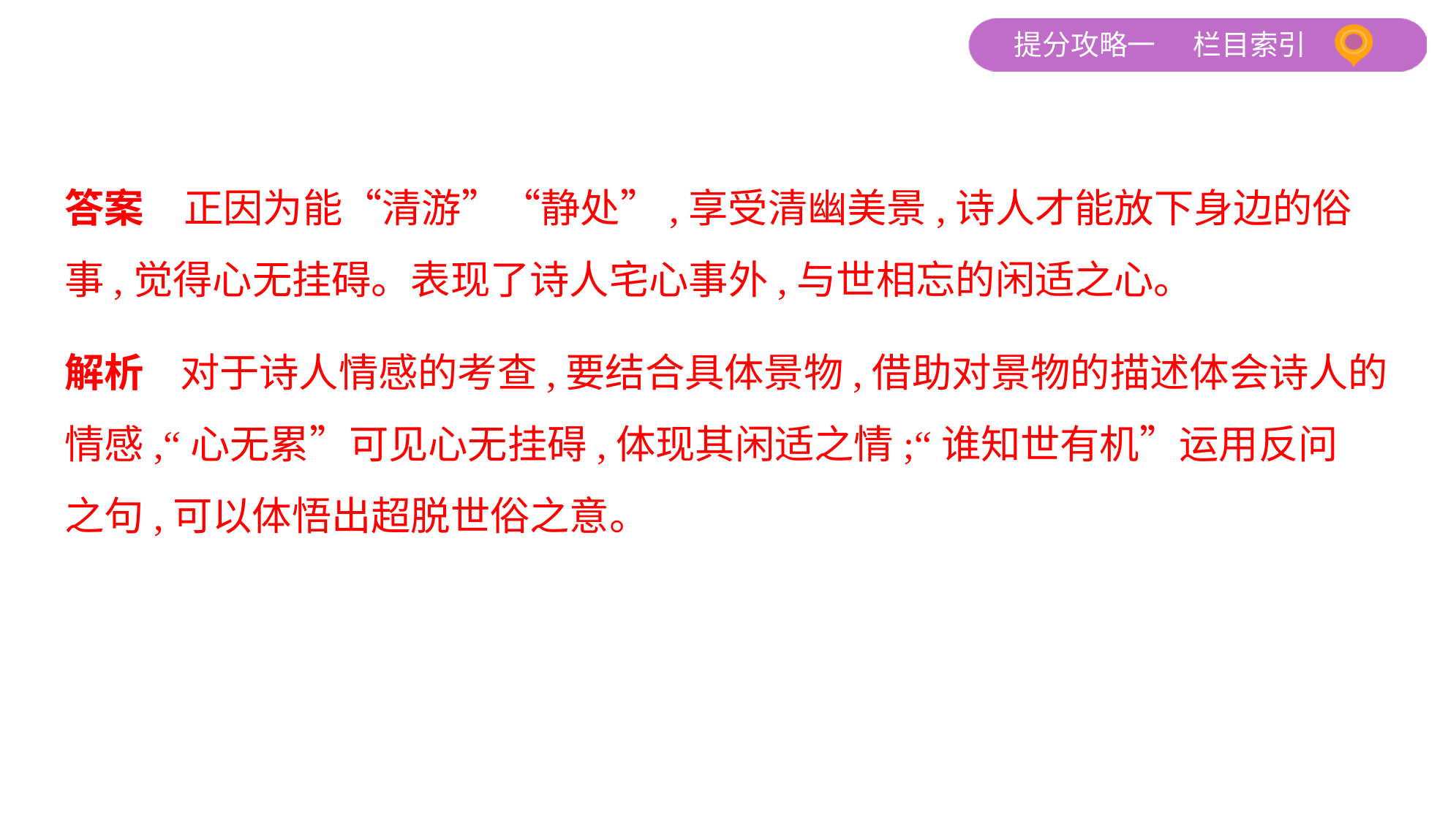

答案　正因为能“清游”“静处”,享受清幽美景,诗人才能放下身边的俗
事,觉得心无挂碍。表现了诗人宅心事外,与世相忘的闲适之心。
解析    对于诗人情感的考查,要结合具体景物,借助对景物的描述体会诗人的
情感,“心无累”可见心无挂碍,体现其闲适之情;“谁知世有机”运用反问
之句,可以体悟出超脱世俗之意。